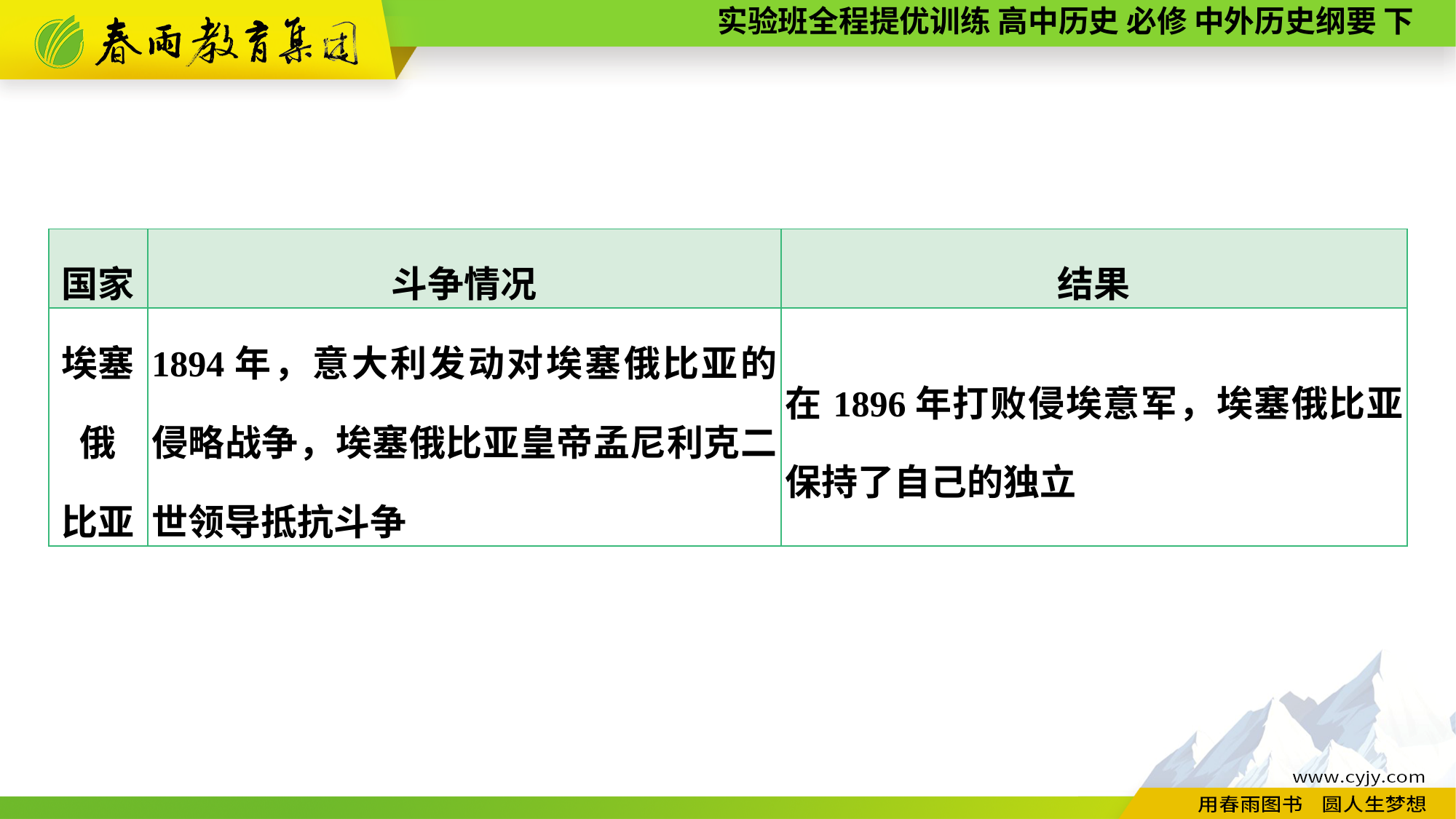

| 国家 | 斗争情况 | 结果 |
| --- | --- | --- |
| 埃塞俄 比亚 | 1894年，意大利发动对埃塞俄比亚的侵略战争，埃塞俄比亚皇帝孟尼利克二世领导抵抗斗争 | 在1896年打败侵埃意军，埃塞俄比亚保持了自己的独立 |